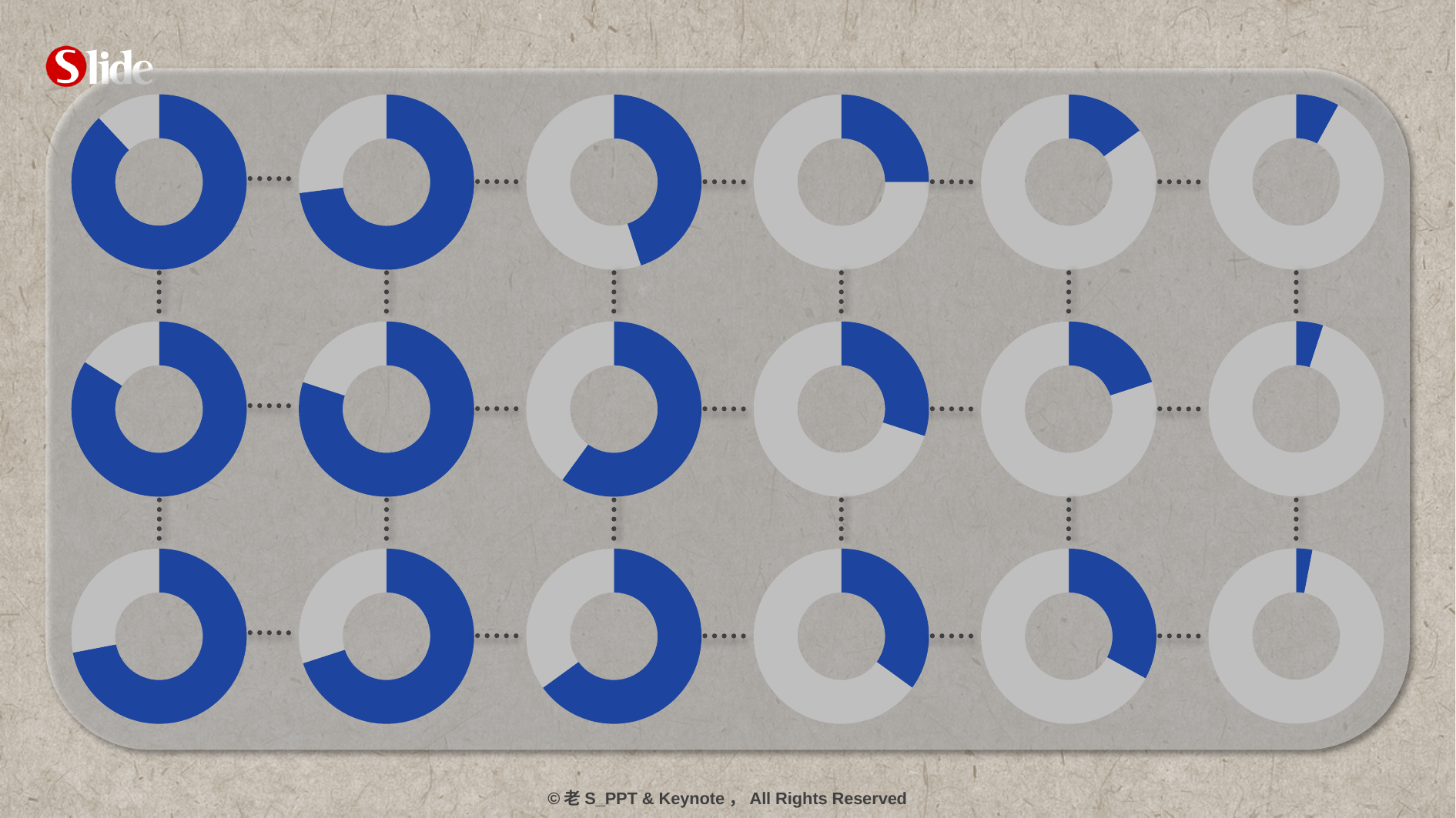

### Chart

| Category | 列1 |
|---|---|
| A | 88.0 |
| B | 12.0 |

### Chart

| Category | 列1 |
|---|---|
| A | 8.0 |
| B | 92.0 |

### Chart

| Category | 列1 |
|---|---|
| A | 73.0 |
| B | 27.0 |

### Chart

| Category | 列1 |
|---|---|
| A | 45.0 |
| B | 55.0 |

### Chart

| Category | 列1 |
|---|---|
| A | 25.0 |
| B | 75.0 |

### Chart

| Category | 列1 |
|---|---|
| A | 15.0 |
| B | 85.0 |

### Chart

| Category | 列1 |
|---|---|
| A | 5.0 |
| B | 95.0 |

### Chart

| Category | 列1 |
|---|---|
| A | 80.0 |
| B | 20.0 |

### Chart

| Category | 列1 |
|---|---|
| A | 60.0 |
| B | 40.0 |

### Chart

| Category | 列1 |
|---|---|
| A | 30.0 |
| B | 70.0 |

### Chart

| Category | 列1 |
|---|---|
| A | 20.0 |
| B | 80.0 |

### Chart

| Category | 列1 |
|---|---|
| A | 84.0 |
| B | 16.0 |

### Chart

| Category | 列1 |
|---|---|
| A | 3.0 |
| B | 97.0 |

### Chart

| Category | 列1 |
|---|---|
| A | 72.0 |
| B | 28.0 |

### Chart

| Category | 列1 |
|---|---|
| A | 70.0 |
| B | 30.0 |

### Chart

| Category | 列1 |
|---|---|
| A | 65.0 |
| B | 35.0 |

### Chart

| Category | 列1 |
|---|---|
| A | 35.0 |
| B | 65.0 |

### Chart

| Category | 列1 |
|---|---|
| A | 33.0 |
| B | 67.0 |